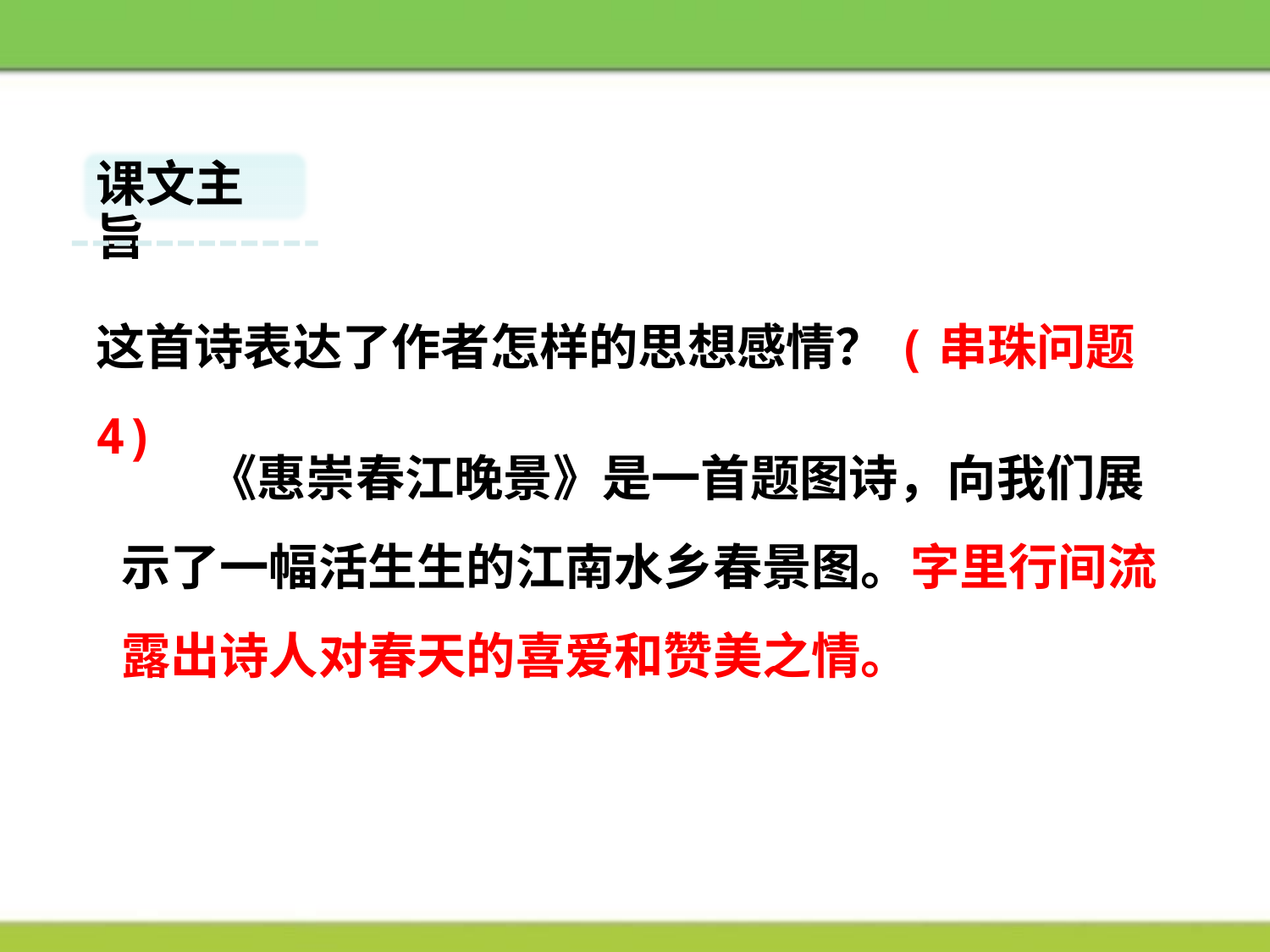

课文主旨

这首诗表达了作者怎样的思想感情？(串珠问题4)
《惠崇春江晚景》是一首题图诗，向我们展示了一幅活生生的江南水乡春景图。字里行间流露出诗人对春天的喜爱和赞美之情。